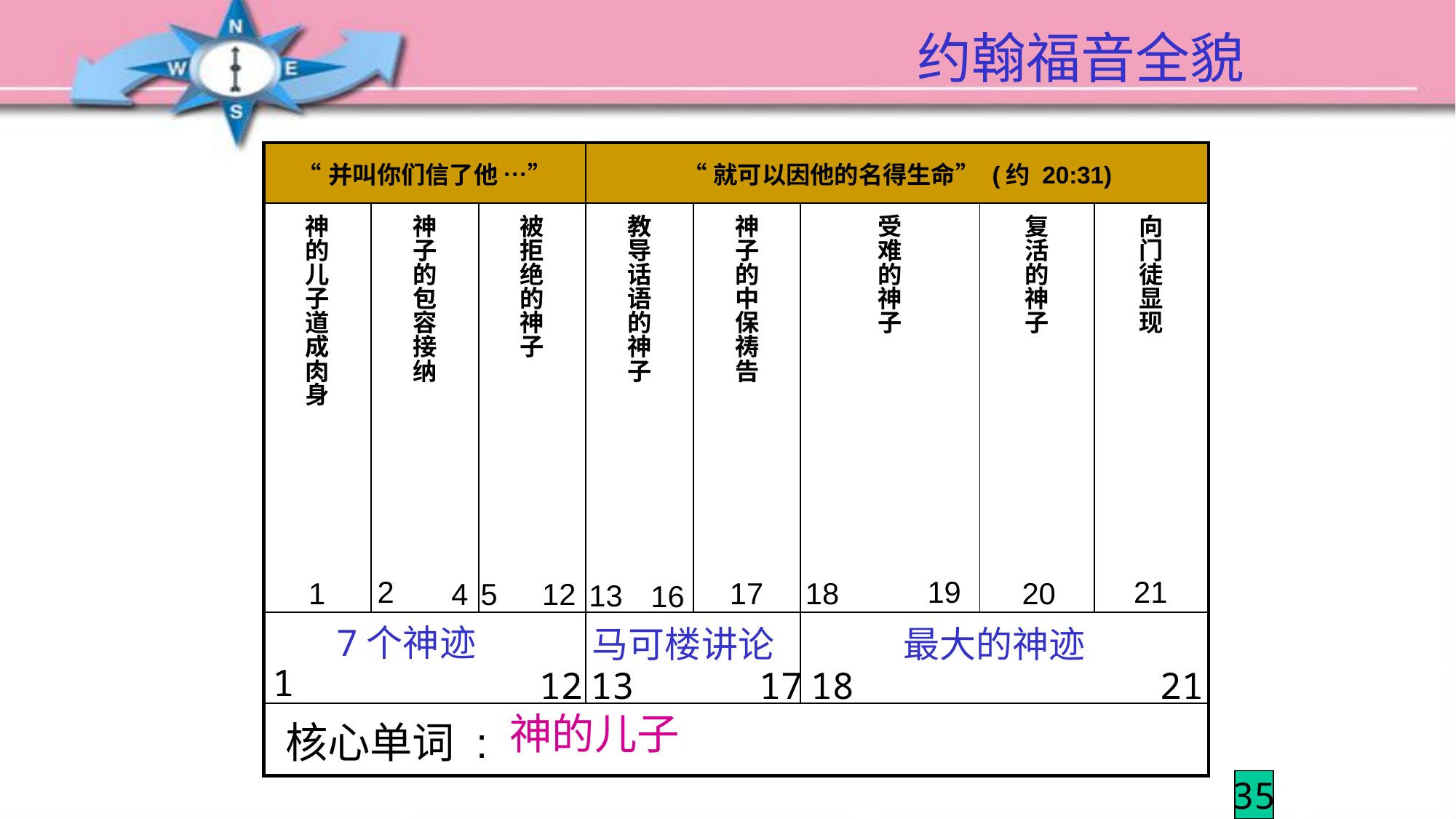

# 约翰福音全貌
| “并叫你们信了他 …” | “并叫你们信了他 …” | “并叫你们信了他 …” | “就可以因他的名得生命” (约 20:31) | “就可以因他的名得生命” (约 20:31) | “就可以因他的名得生命” (约 20:31) | “就可以因他的名得生命” (约 20:31) | “就可以因他的名得生命” (约 20:31) |
| --- | --- | --- | --- | --- | --- | --- | --- |
| 神 的 儿 子 道 成 肉 身 | 神 子 的 包 容 接 纳 | 被 拒 绝 的 神 子 | 教 导 话 语 的 神 子 | 神 子 的 中 保 祷 告 | 受 难 的 神 子 | 复 活 的 神 子 | 向 门 徒 显 现 |
|  |  |  |  |  |  |  |  |
| 核心单词 : | 核心单词 : | 核心单词 : | 核心单词 : | 核心单词 : | 核心单词 : | 核心单词 : | 核心单词 : |
19
21
2
1
17
18
20
4
12
5
13
16
7个神迹
马可楼讲论
最大的神迹
1
12
13
17
18
21
神的儿子
35